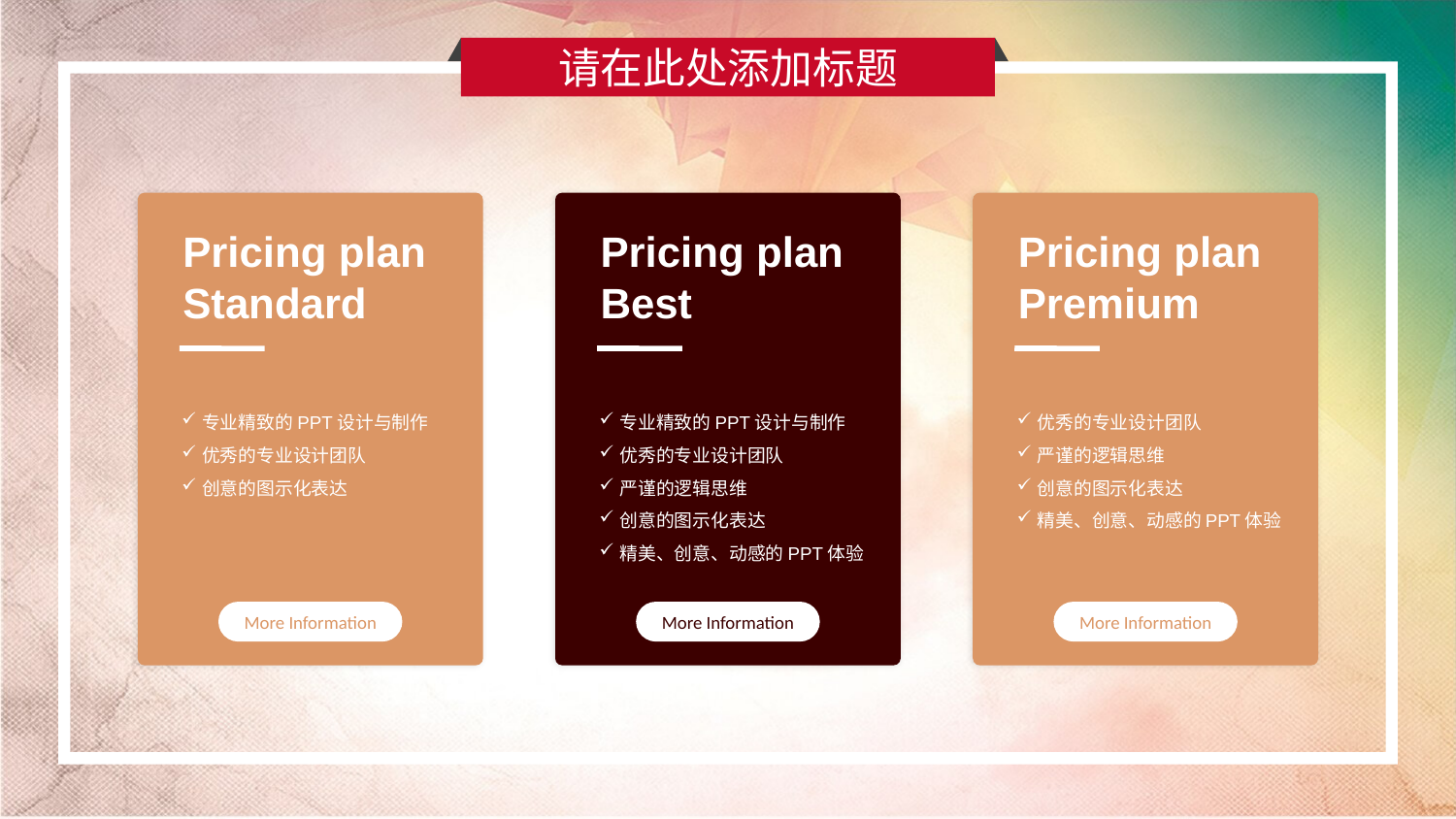

请在此处添加标题

Pricing plan
Standard
Pricing plan
Best
Pricing plan
Premium

专业精致的PPT设计与制作
优秀的专业设计团队
创意的图示化表达

专业精致的PPT设计与制作
优秀的专业设计团队
严谨的逻辑思维
创意的图示化表达
精美、创意、动感的PPT体验

优秀的专业设计团队
严谨的逻辑思维
创意的图示化表达
精美、创意、动感的PPT体验
More Information
More Information
More Information